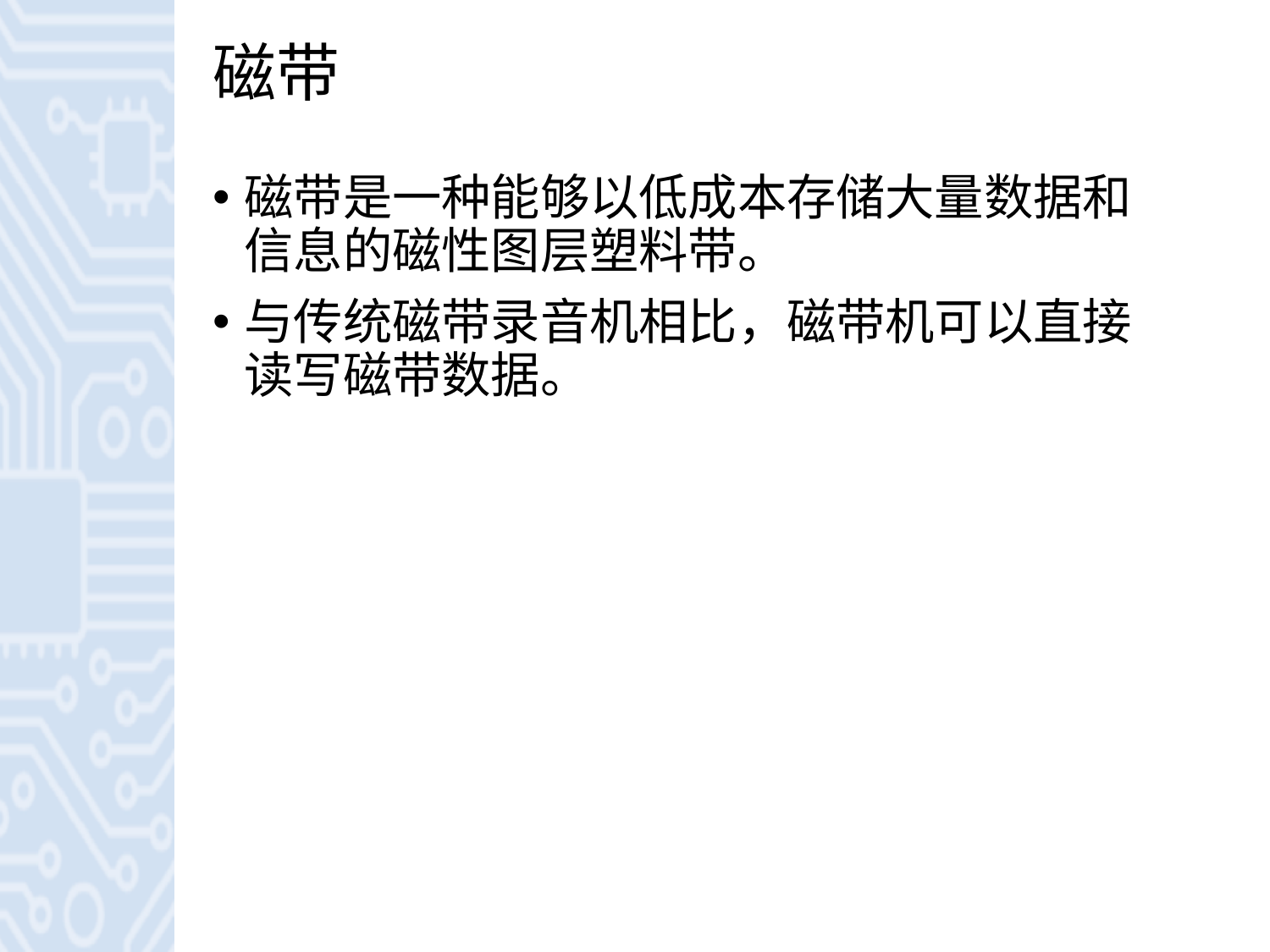

# 磁带
磁带是一种能够以低成本存储大量数据和信息的磁性图层塑料带。
与传统磁带录音机相比，磁带机可以直接读写磁带数据。